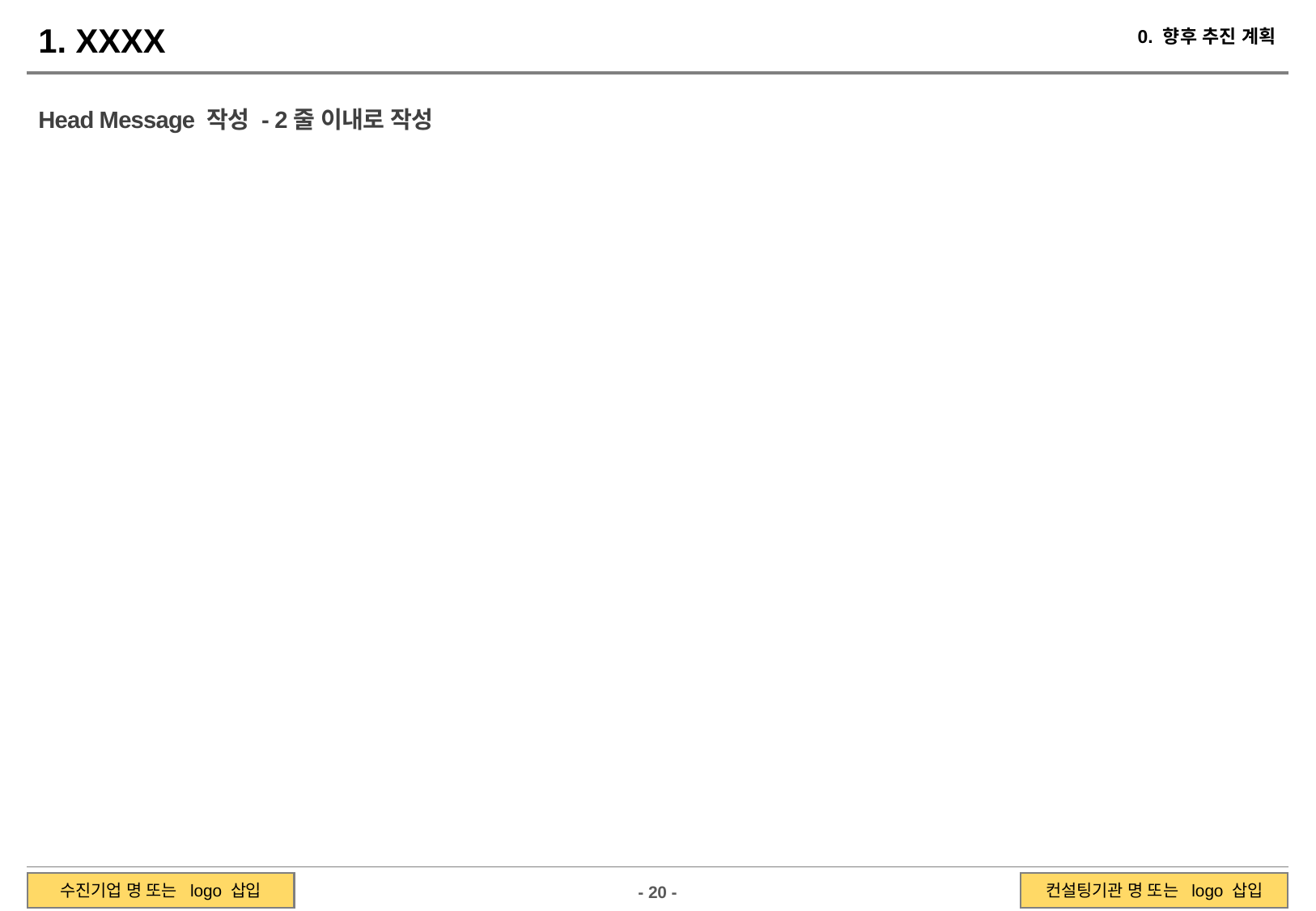

1. XXXX
0. 향후 추진 계획
Head Message 작성 - 2줄 이내로 작성